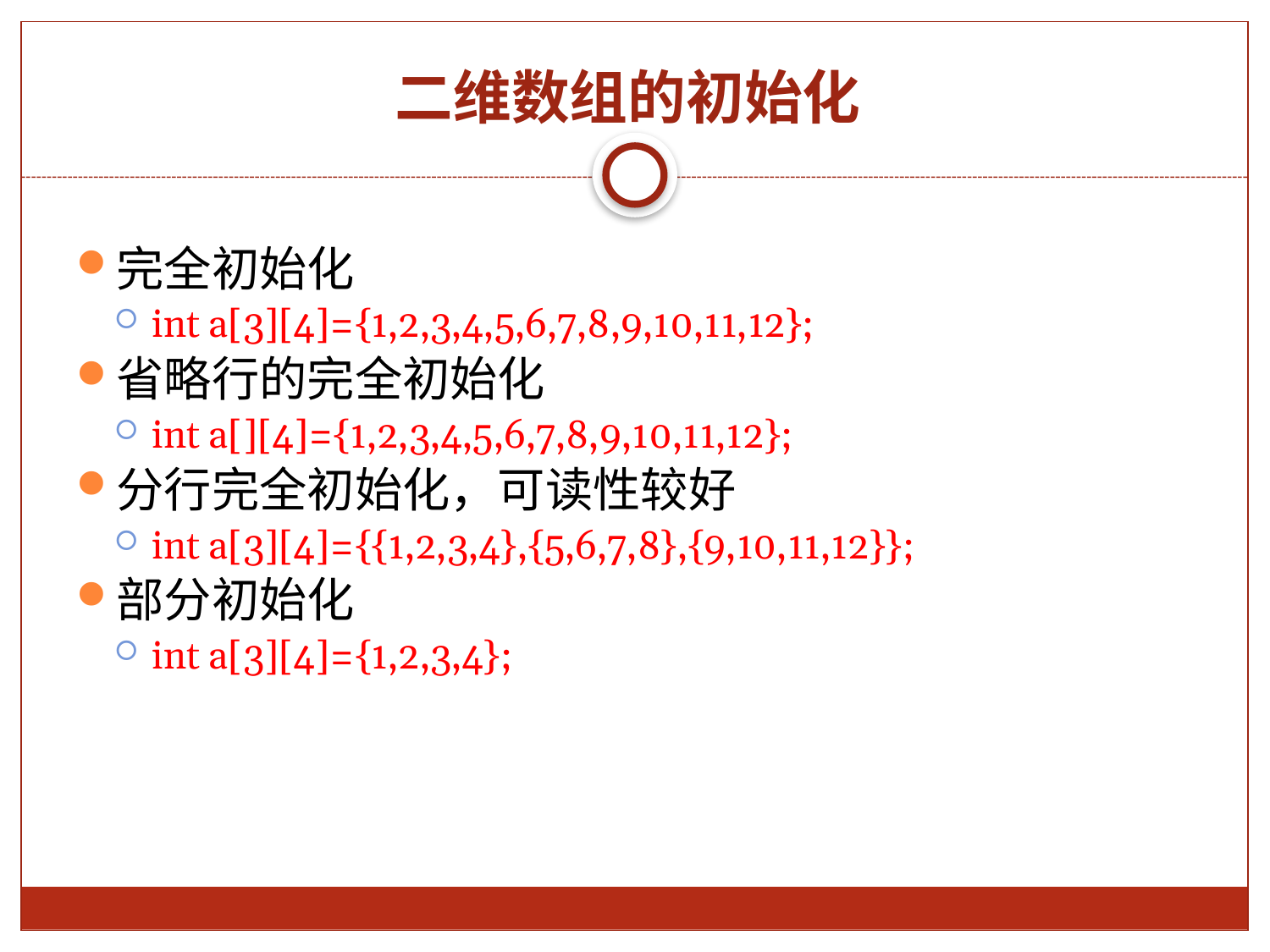

# 二维数组的初始化
完全初始化
int a[3][4]={1,2,3,4,5,6,7,8,9,10,11,12};
省略行的完全初始化
int a[][4]={1,2,3,4,5,6,7,8,9,10,11,12};
分行完全初始化，可读性较好
int a[3][4]={{1,2,3,4},{5,6,7,8},{9,10,11,12}};
部分初始化
int a[3][4]={1,2,3,4};